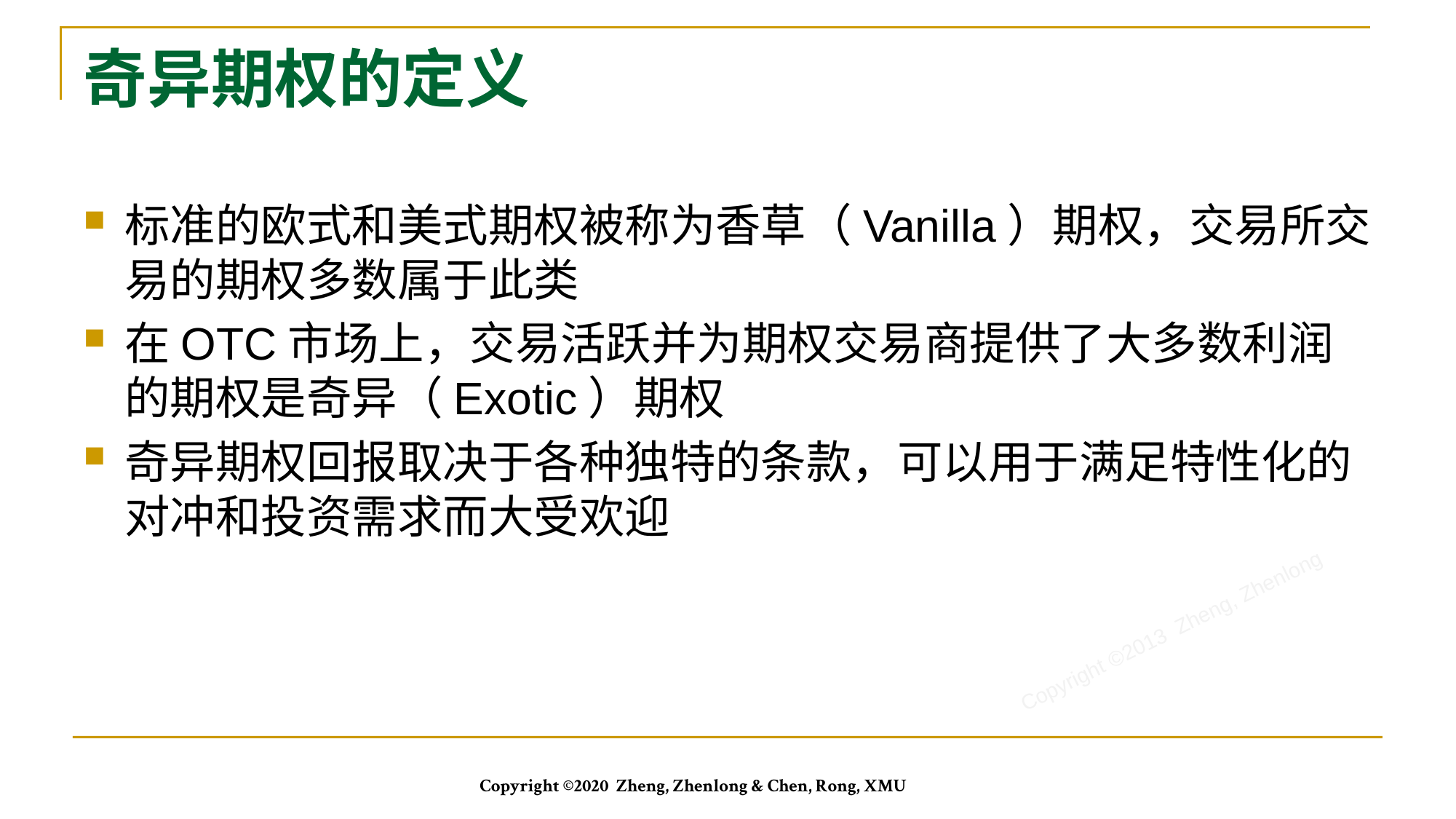

# 奇异期权的定义
标准的欧式和美式期权被称为香草（Vanilla）期权，交易所交易的期权多数属于此类
在OTC市场上，交易活跃并为期权交易商提供了大多数利润的期权是奇异（Exotic）期权
奇异期权回报取决于各种独特的条款，可以用于满足特性化的对冲和投资需求而大受欢迎
Copyright ©2020  Zheng, Zhenlong & Chen, Rong, XMU